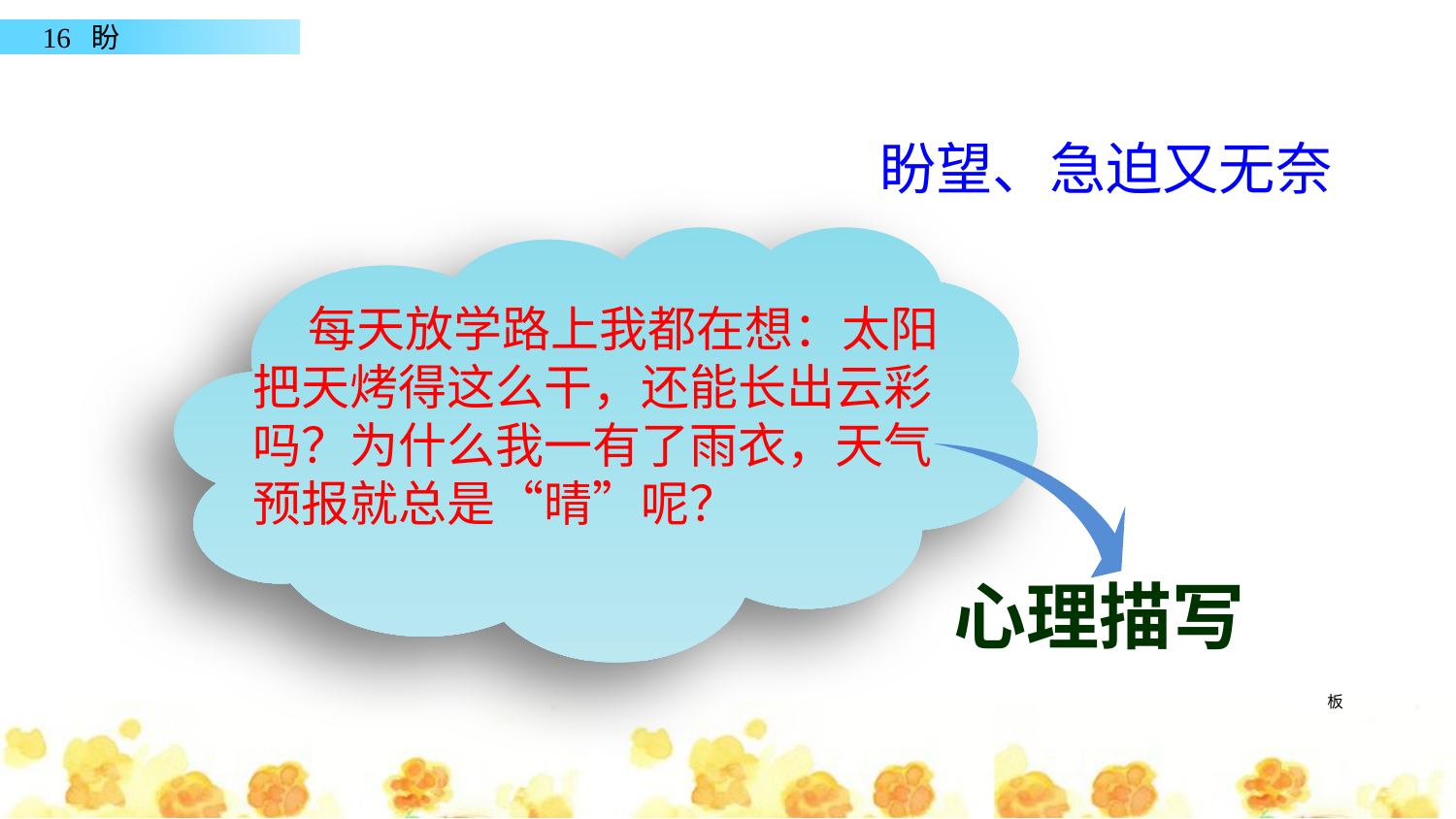

盼望、急迫又无奈

    每天放学路上我都在想：太阳把天烤得这么干，还能长出云彩吗？为什么我一有了雨衣，天气预报就总是“晴”呢？

心理描写
板